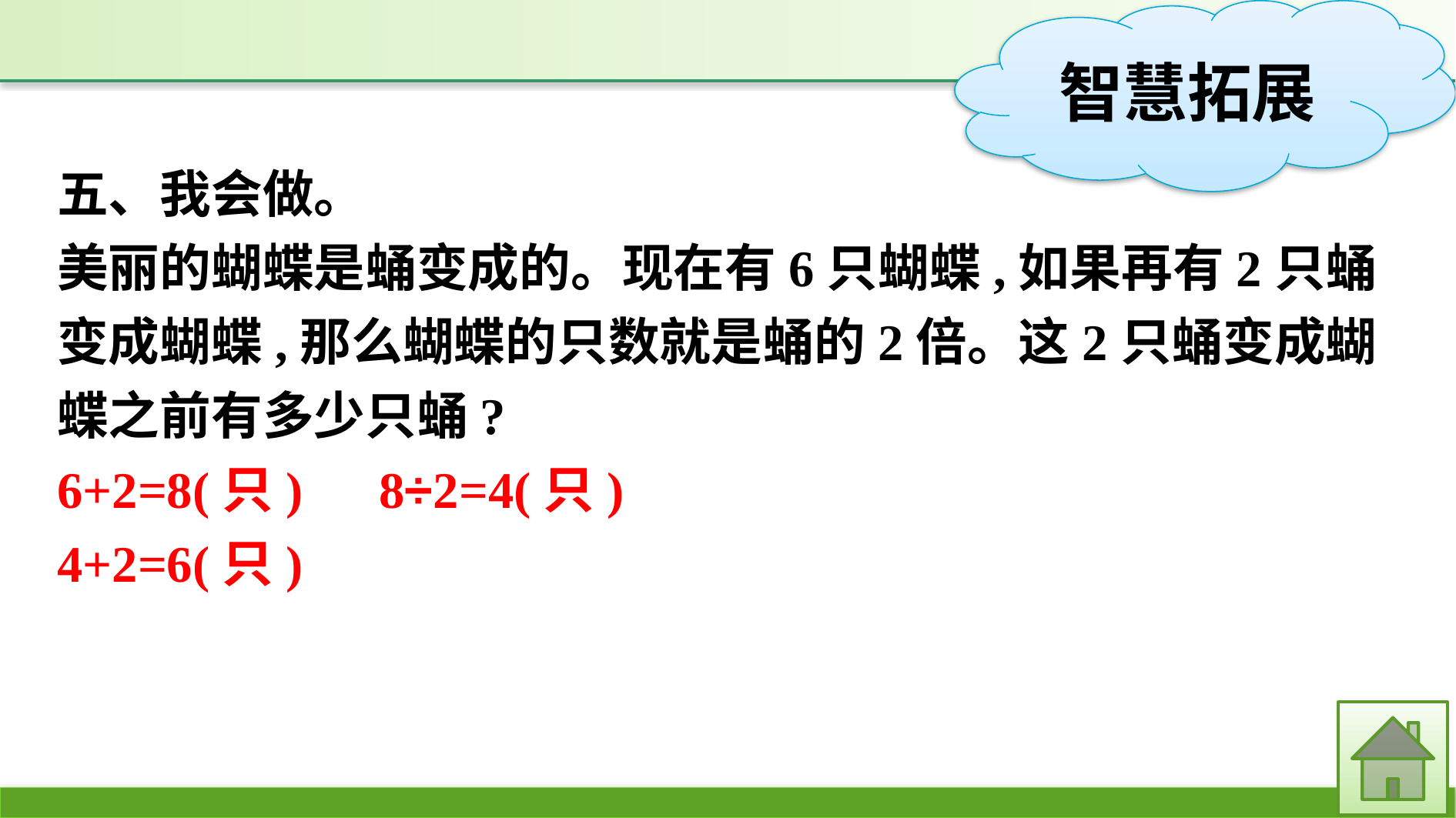

五、我会做。
美丽的蝴蝶是蛹变成的。现在有6只蝴蝶,如果再有2只蛹变成蝴蝶,那么蝴蝶的只数就是蛹的2倍。这2只蛹变成蝴蝶之前有多少只蛹?
6+2=8(只)　8÷2=4(只)
4+2=6(只)